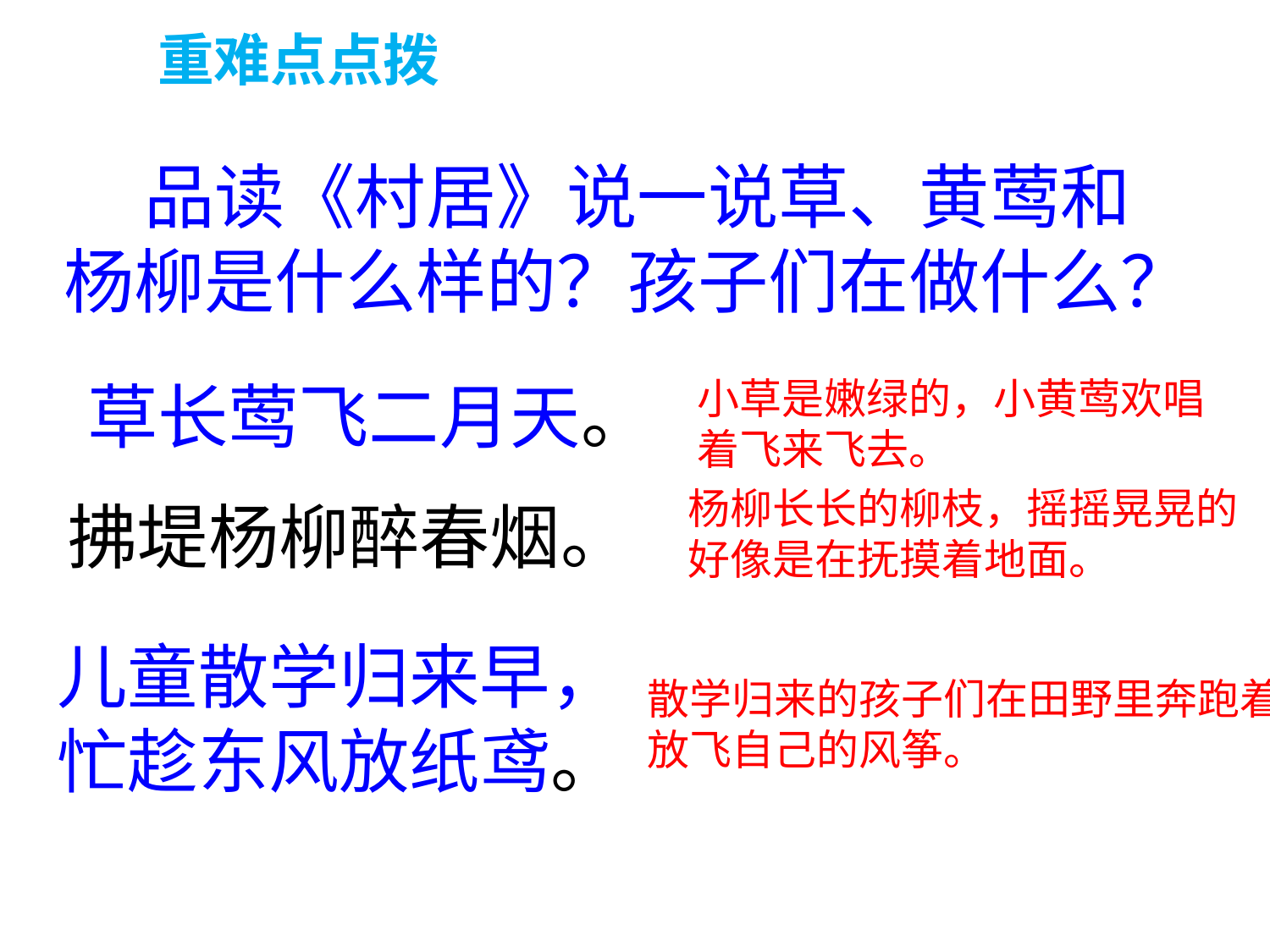

重难点点拨
    品读《村居》说一说草、黄莺和
杨柳是什么样的？孩子们在做什么？
草长莺飞二月天。
小草是嫩绿的，小黄莺欢唱着飞来飞去。
杨柳长长的柳枝，摇摇晃晃的好像是在抚摸着地面。
拂堤杨柳醉春烟。
儿童散学归来早，忙趁东风放纸鸢。
散学归来的孩子们在田野里奔跑着放飞自己的风筝。